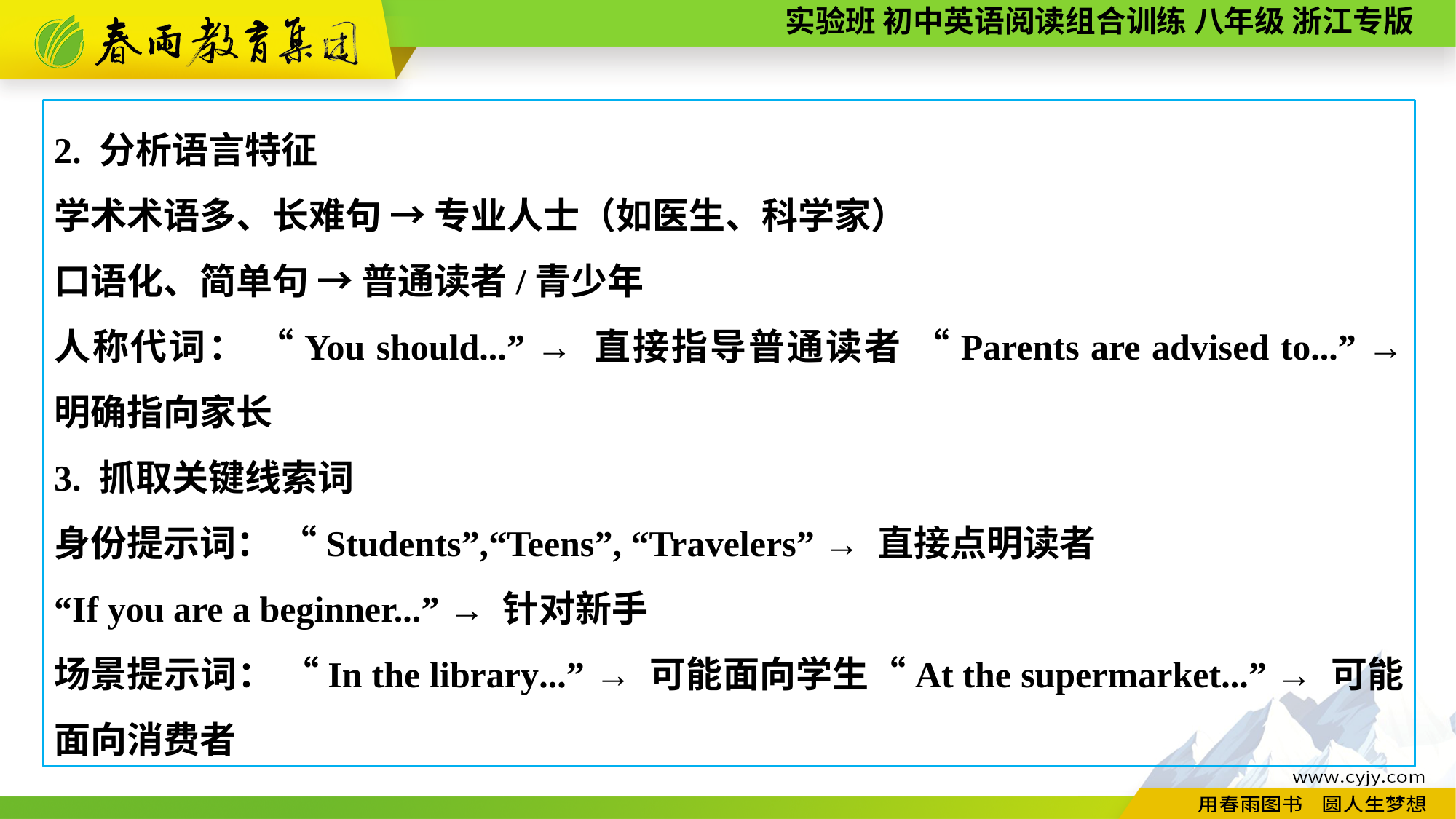

2. 分析语言特征
学术术语多、长难句 → 专业人士（如医生、科学家）
口语化、简单句 → 普通读者/青少年
人称代词： “You should...” → 直接指导普通读者 “Parents are advised to...” → 明确指向家长
3. 抓取关键线索词
身份提示词： “Students”,“Teens”, “Travelers” → 直接点明读者
“If you are a beginner...” → 针对新手
场景提示词： “In the library...” → 可能面向学生“At the supermarket...” → 可能面向消费者